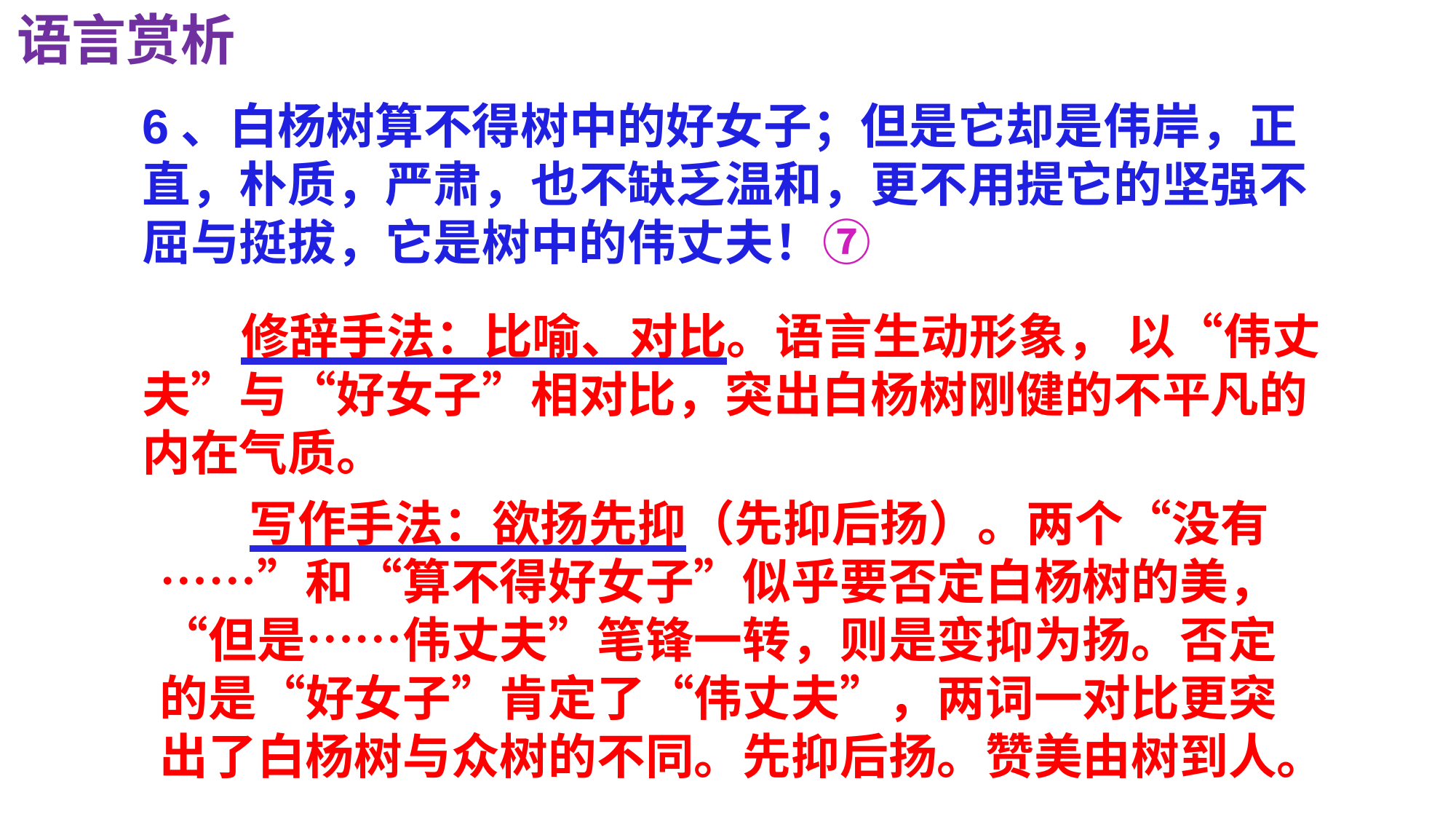

语言赏析
6、白杨树算不得树中的好女子；但是它却是伟岸，正直，朴质，严肃，也不缺乏温和，更不用提它的坚强不屈与挺拔，它是树中的伟丈夫！⑦
        修辞手法：比喻、对比。语言生动形象， 以“伟丈夫”与“好女子”相对比，突出白杨树刚健的不平凡的内在气质。
       写作手法：欲扬先抑（先抑后扬）。两个“没有……”和“算不得好女子”似乎要否定白杨树的美，“但是……伟丈夫”笔锋一转，则是变抑为扬。否定的是“好女子”肯定了“伟丈夫”，两词一对比更突出了白杨树与众树的不同。先抑后扬。赞美由树到人。